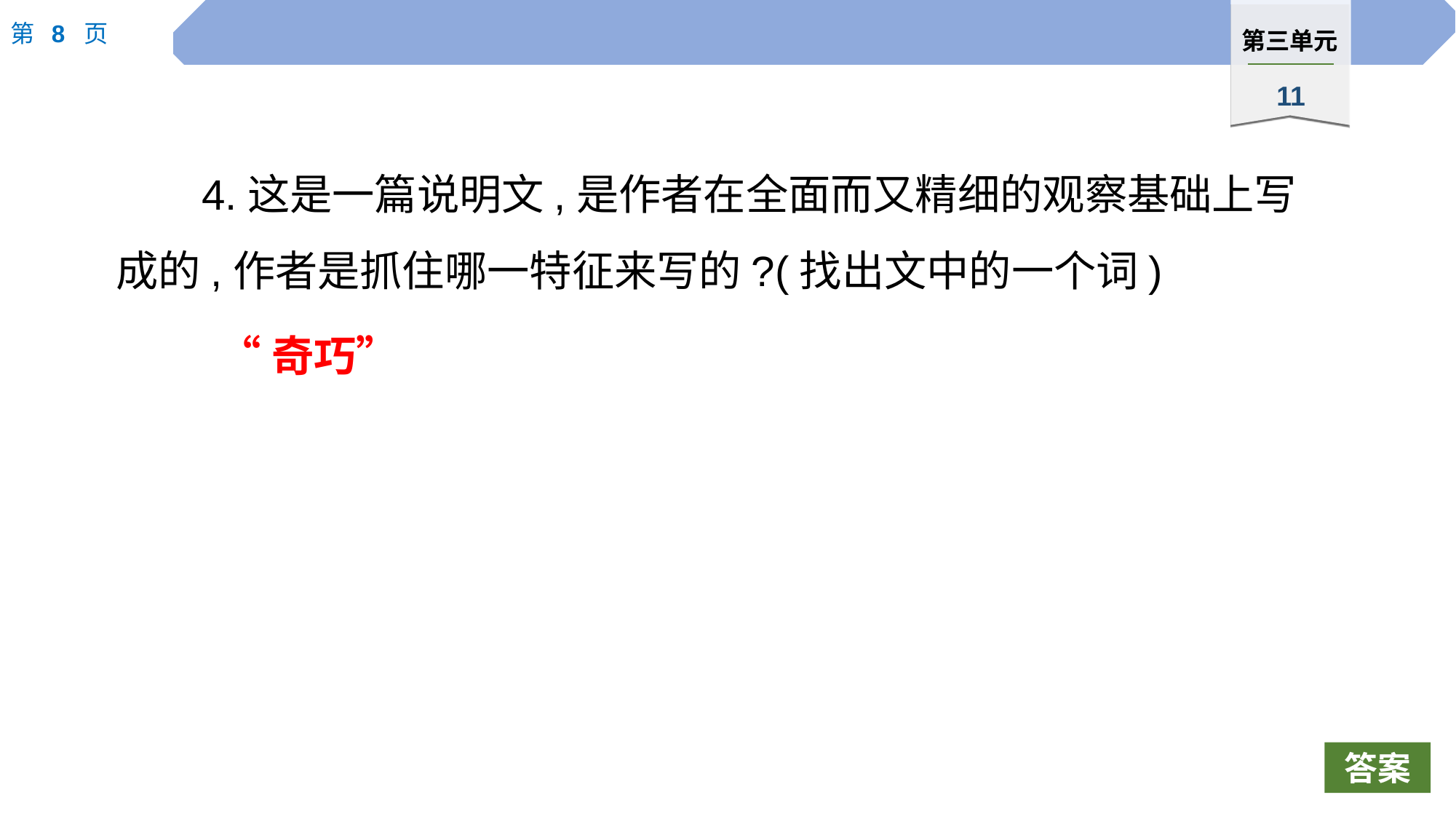

4.这是一篇说明文,是作者在全面而又精细的观察基础上写成的,作者是抓住哪一特征来写的?(找出文中的一个词)
“奇巧”
答案